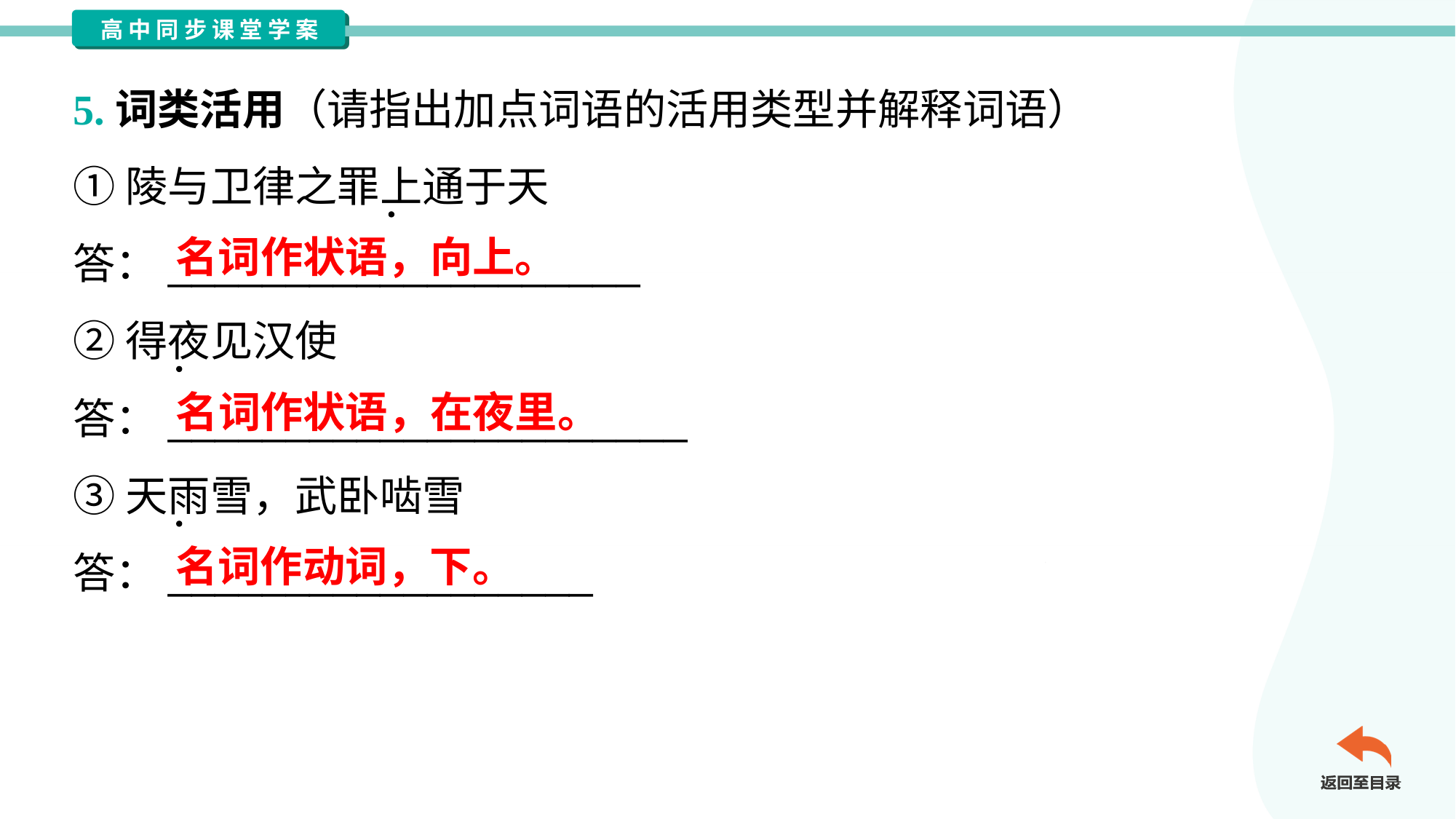

5.词类活用（请指出加点词语的活用类型并解释词语）
①陵与卫律之罪上通于天
答：____________________
②得夜见汉使
答：______________________
③天雨雪，武卧啮雪
答：__________________
名词作状语，向上。

名词作状语，在夜里。

名词作动词，下。